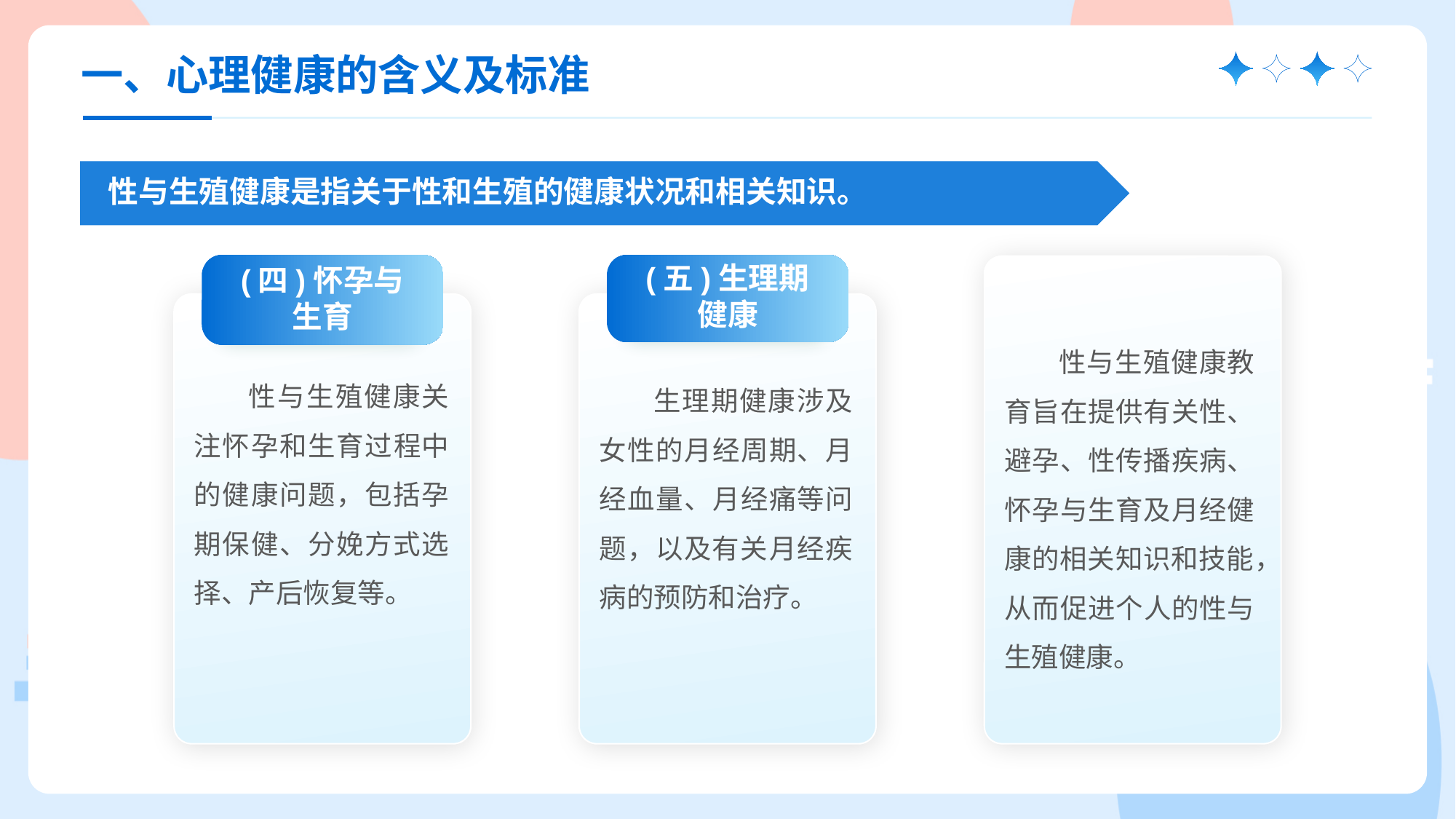

一、心理健康的含义及标准
性与生殖健康是指关于性和生殖的健康状况和相关知识。
(五)生理期健康

生理期健康涉及女性的月经周期、月经血量、月经痛等问题，以及有关月经疾病的预防和治疗。

(四)怀孕与生育

性与生殖健康关注怀孕和生育过程中的健康问题，包括孕期保健、分娩方式选择、产后恢复等。

性与生殖健康教育旨在提供有关性、避孕、性传播疾病、怀孕与生育及月经健康的相关知识和技能，从而促进个人的性与生殖健康。